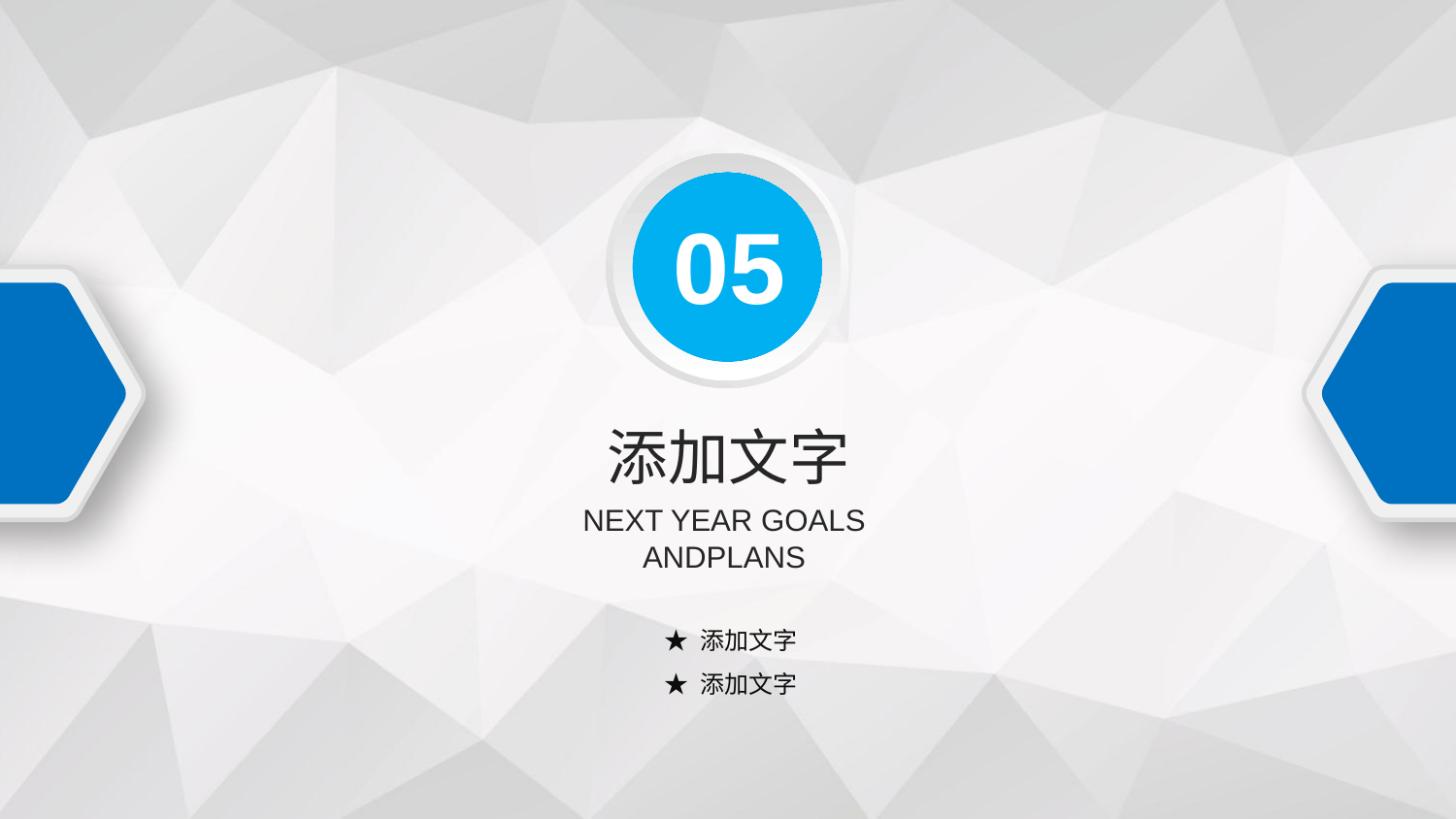

05

添加文字
NEXT YEAR GOALS ANDPLANS
★ 添加文字
★ 添加文字